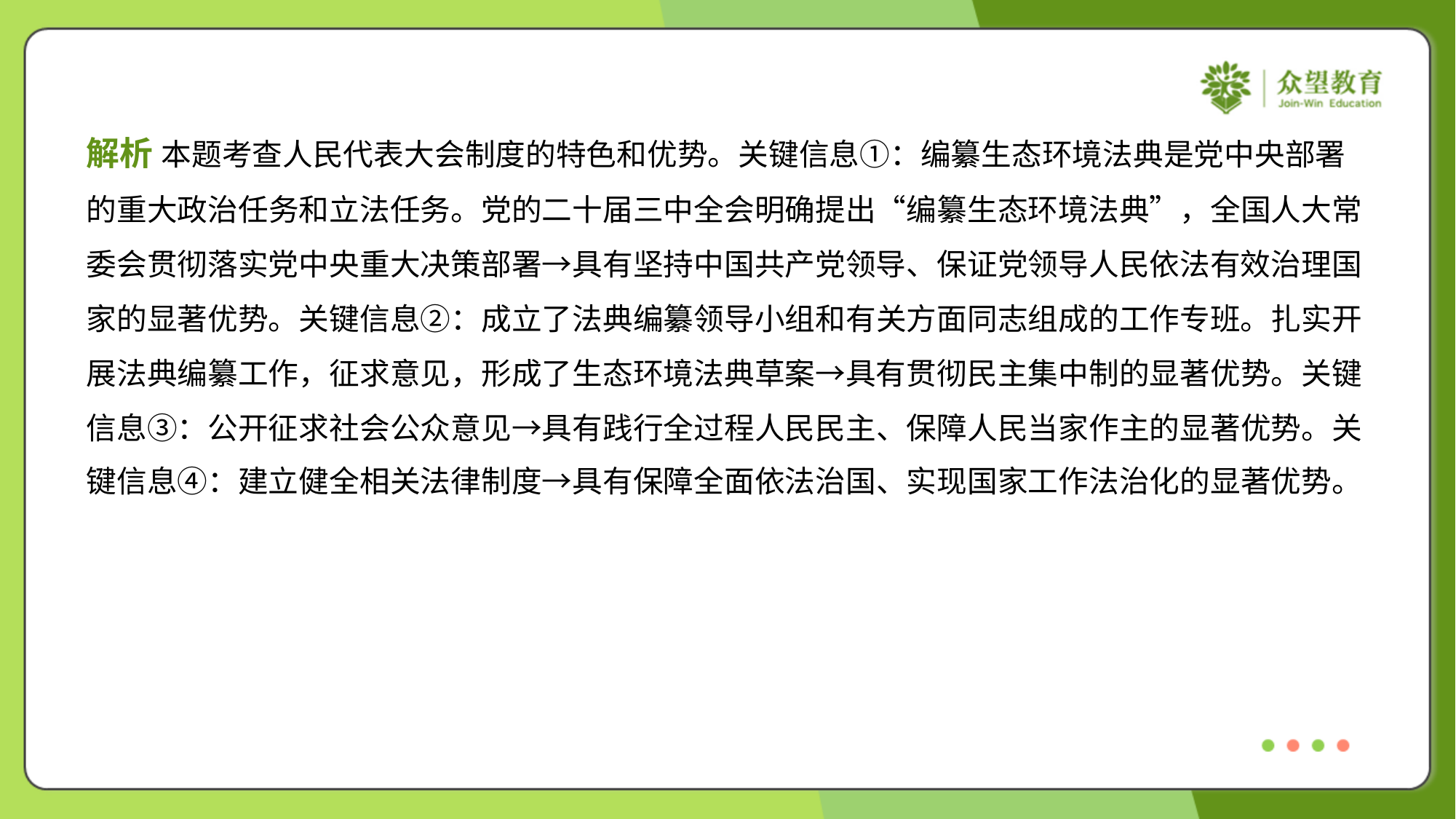

解析 本题考查人民代表大会制度的特色和优势。关键信息①：编纂生态环境法典是党中央部署
的重大政治任务和立法任务。党的二十届三中全会明确提出“编纂生态环境法典”，全国人大常
委会贯彻落实党中央重大决策部署→具有坚持中国共产党领导、保证党领导人民依法有效治理国
家的显著优势。关键信息②：成立了法典编纂领导小组和有关方面同志组成的工作专班。扎实开
展法典编纂工作，征求意见，形成了生态环境法典草案→具有贯彻民主集中制的显著优势。关键
信息③：公开征求社会公众意见→具有践行全过程人民民主、保障人民当家作主的显著优势。关
键信息④：建立健全相关法律制度→具有保障全面依法治国、实现国家工作法治化的显著优势。